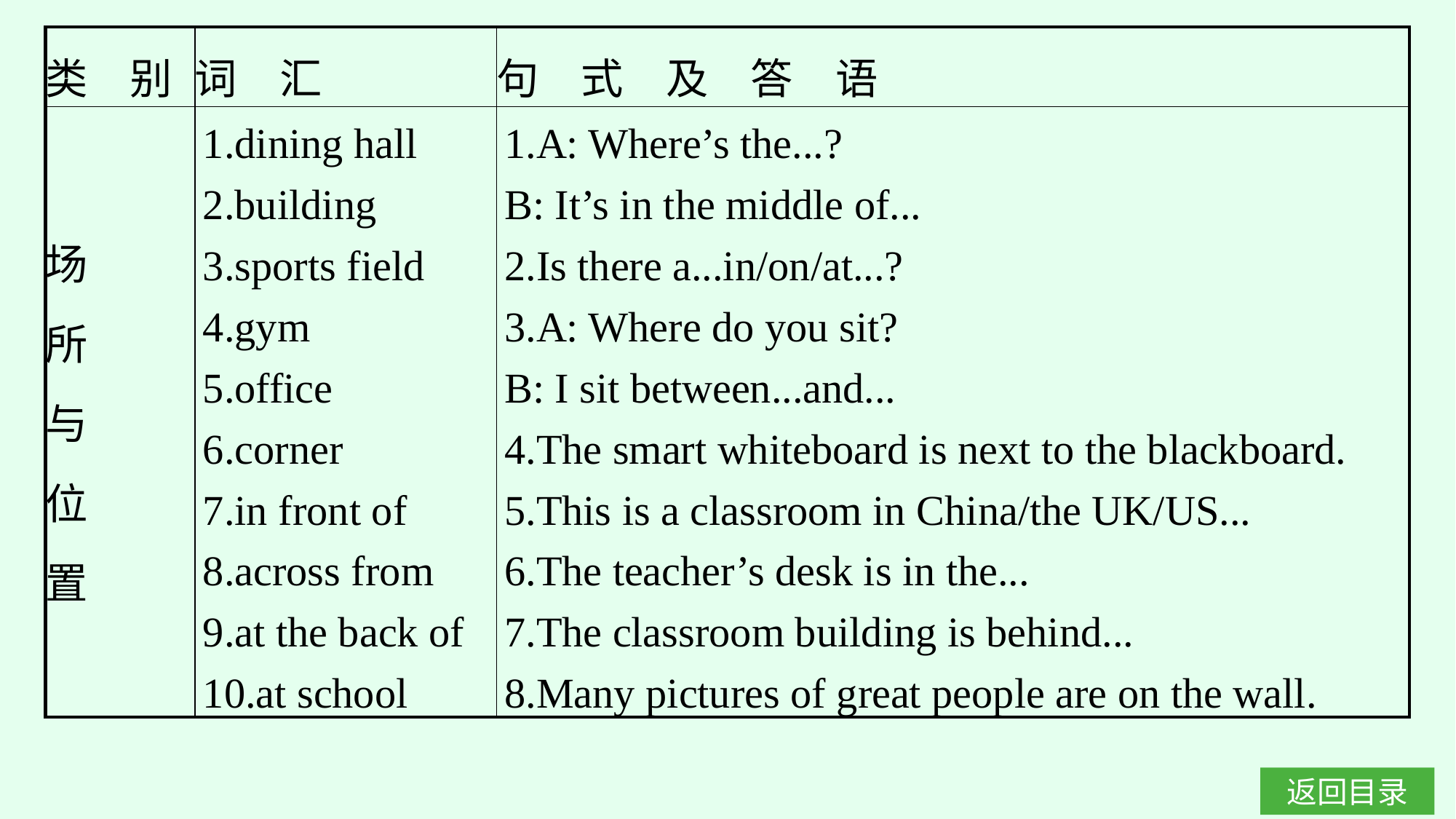

| 类　别 | 词　汇 | 句　式　及　答　语 |
| --- | --- | --- |
| 场 所 与 位 置 | 1.dining hall 2.building 3.sports field 4.gym 5.office 6.corner 7.in front of 8.across from 9.at the back of 10.at school | 1.A: Where’s the...? B: It’s in the middle of... 2.Is there a...in/on/at...? 3.A: Where do you sit? B: I sit between...and... 4.The smart whiteboard is next to the blackboard. 5.This is a classroom in China/the UK/US... 6.The teacher’s desk is in the... 7.The classroom building is behind... 8.Many pictures of great people are on the wall. |